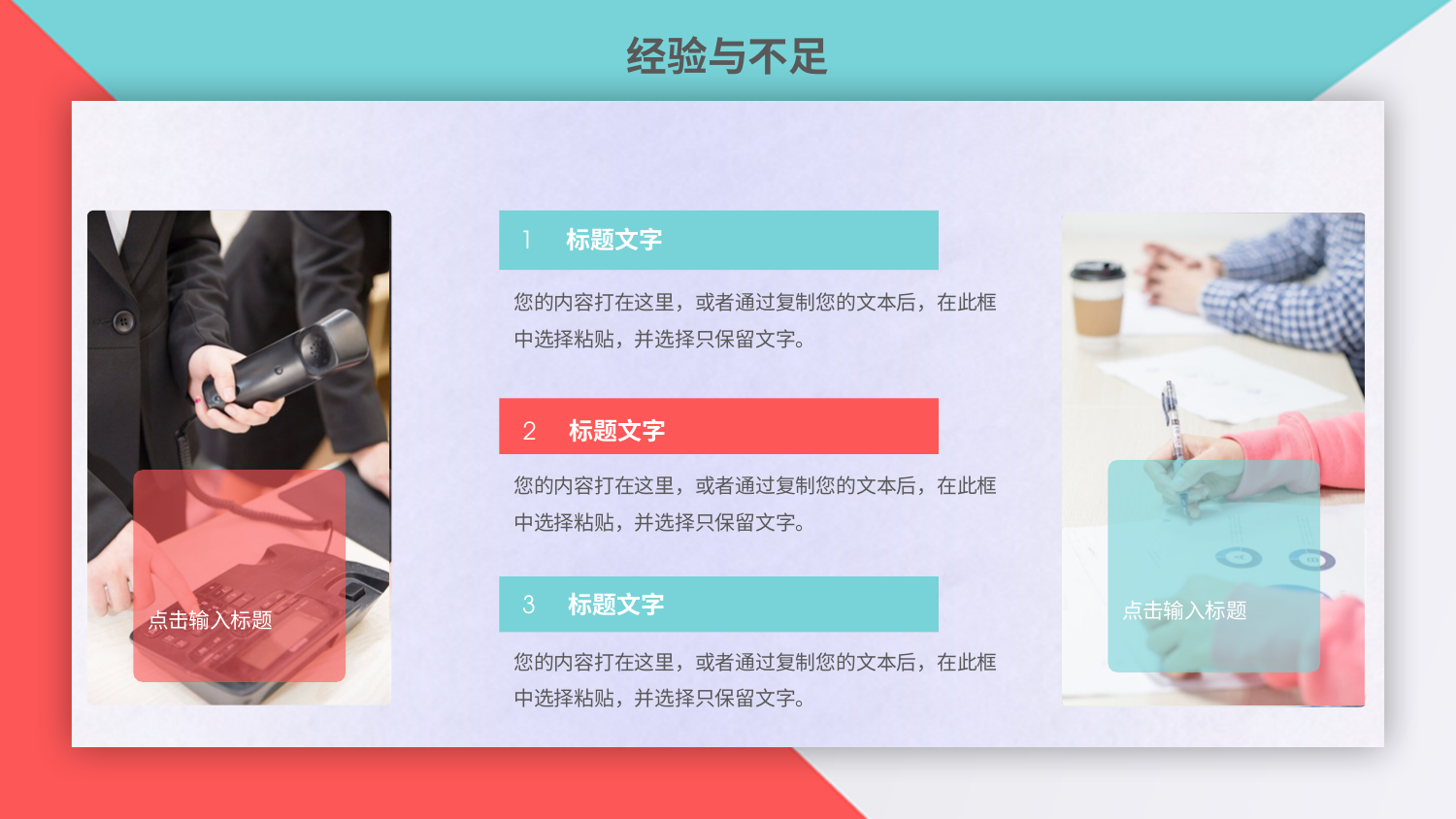

经验与不足

1    标题文字

您的内容打在这里，或者通过复制您的文本后，在此框中选择粘贴，并选择只保留文字。

2    标题文字
您的内容打在这里，或者通过复制您的文本后，在此框中选择粘贴，并选择只保留文字。

点击输入标题

点击输入标题

3    标题文字
您的内容打在这里，或者通过复制您的文本后，在此框中选择粘贴，并选择只保留文字。